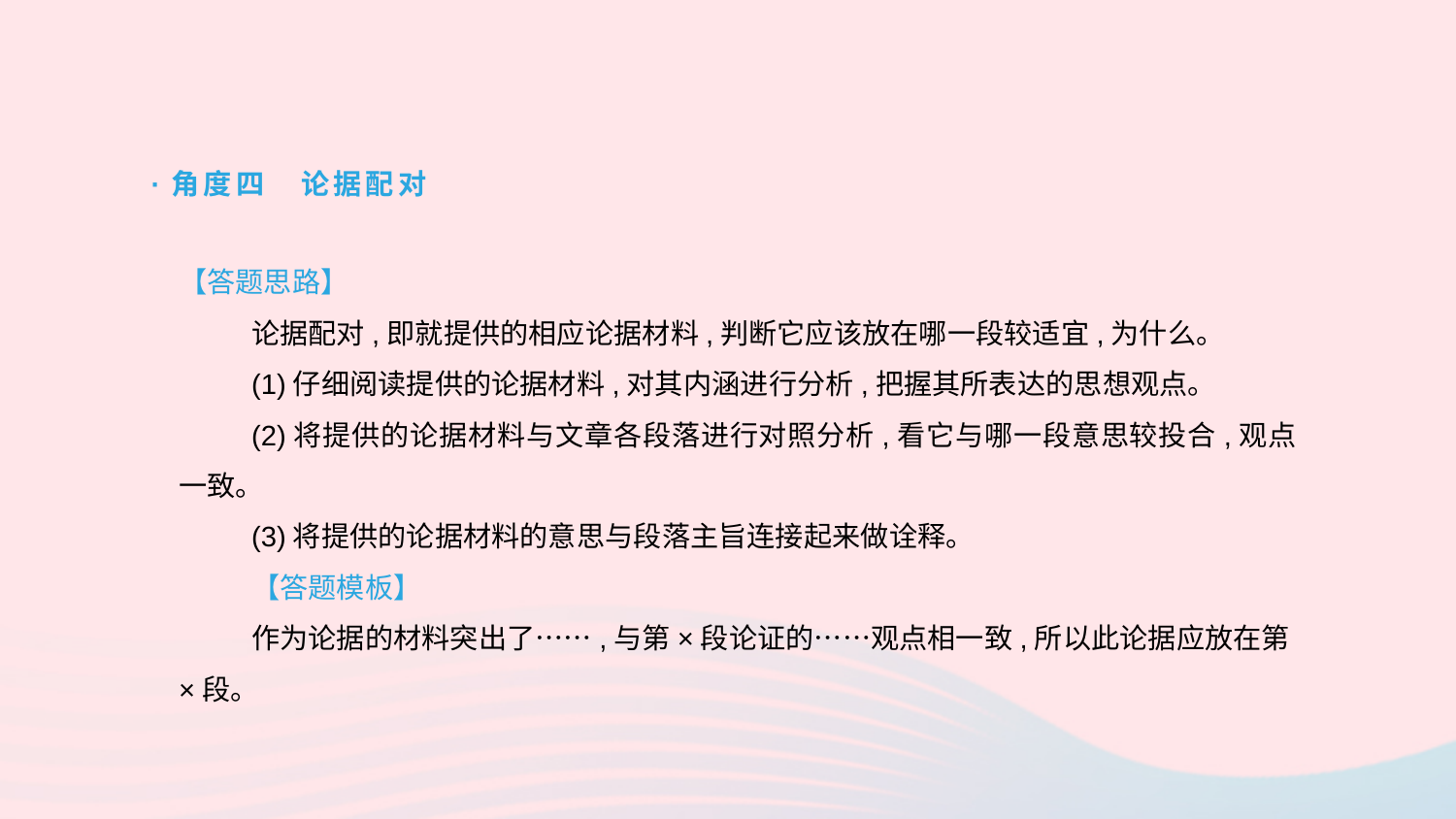

·角度四　论据配对
【答题思路】
论据配对,即就提供的相应论据材料,判断它应该放在哪一段较适宜,为什么。
(1)仔细阅读提供的论据材料,对其内涵进行分析,把握其所表达的思想观点。
(2)将提供的论据材料与文章各段落进行对照分析,看它与哪一段意思较投合,观点一致。
(3)将提供的论据材料的意思与段落主旨连接起来做诠释。
【答题模板】
作为论据的材料突出了……,与第×段论证的……观点相一致,所以此论据应放在第×段。